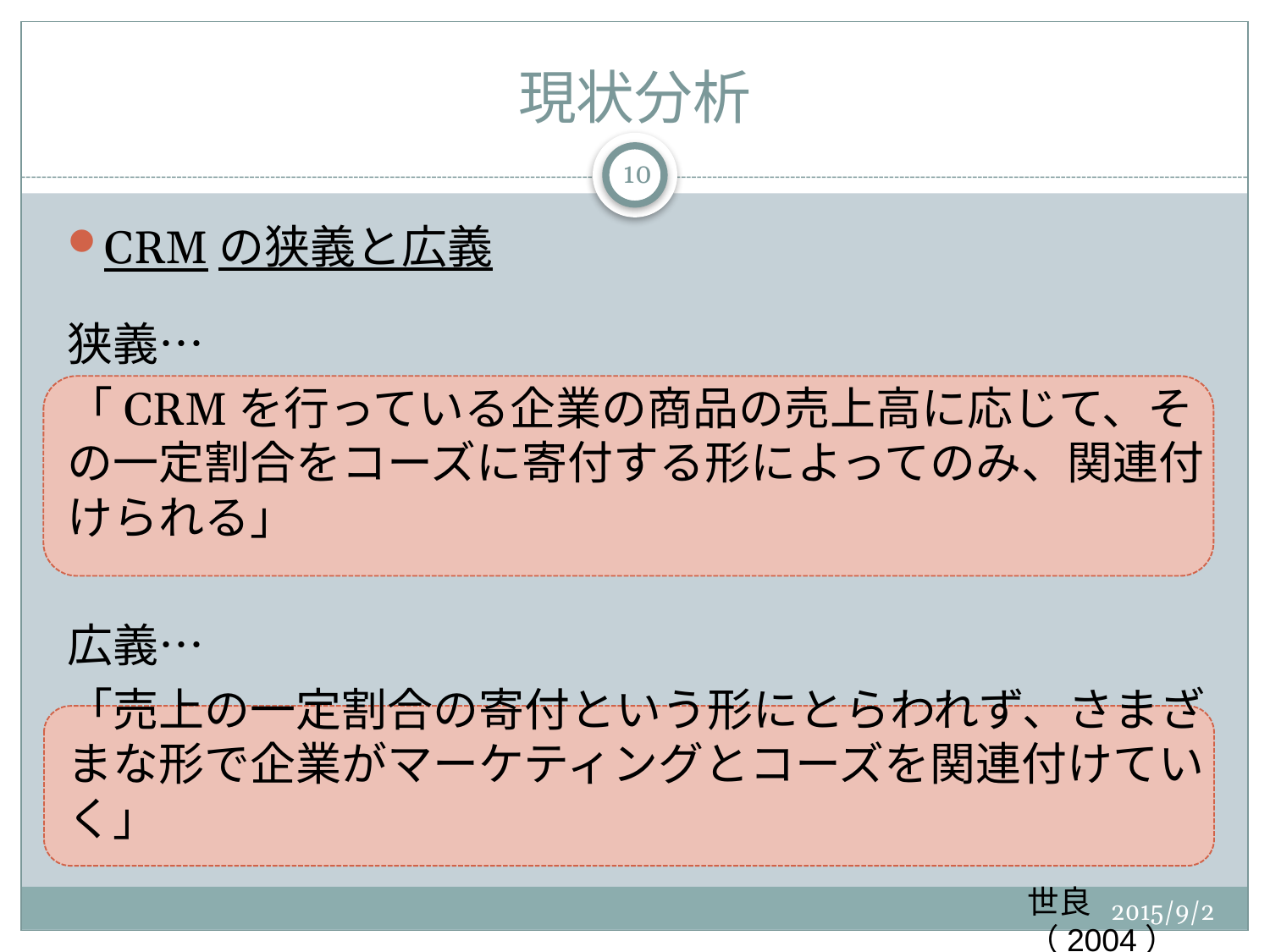

# 現状分析
10
CRMの狭義と広義

狭義…
「CRMを行っている企業の商品の売上高に応じて、その一定割合をコーズに寄付する形によってのみ、関連付けられる」

広義…
「売上の一定割合の寄付という形にとらわれず、さまざまな形で企業がマーケティングとコーズを関連付けていく」

世良（2004）
2015/9/2